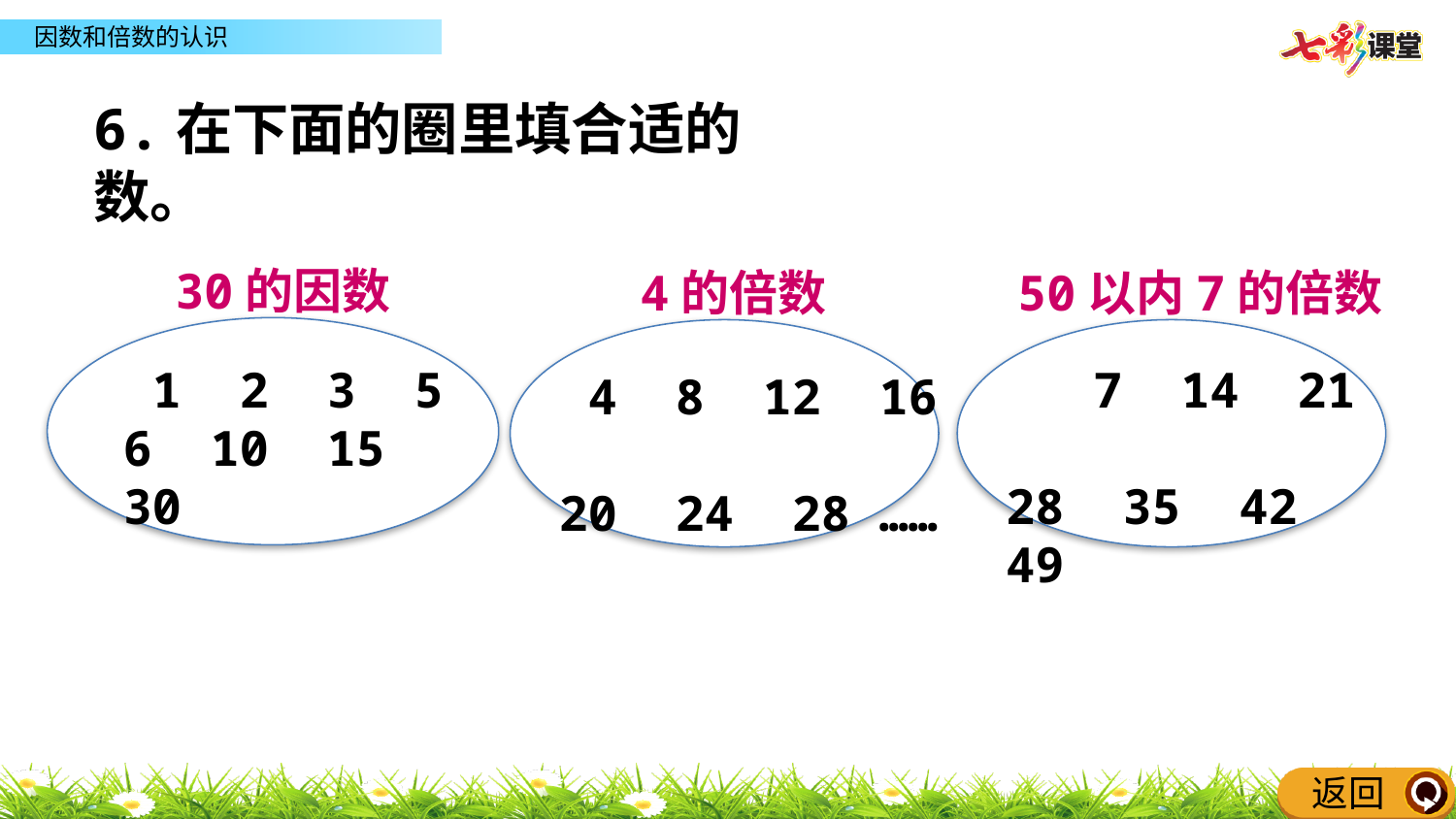

同步练习

6.在下面的圈里填合适的数。
30的因数
4的倍数
50以内7的倍数

 1  2  3  5
6  10  15  30
   7  14  21
28  35  42  49
 4  8  12  16
20  24  28 ……